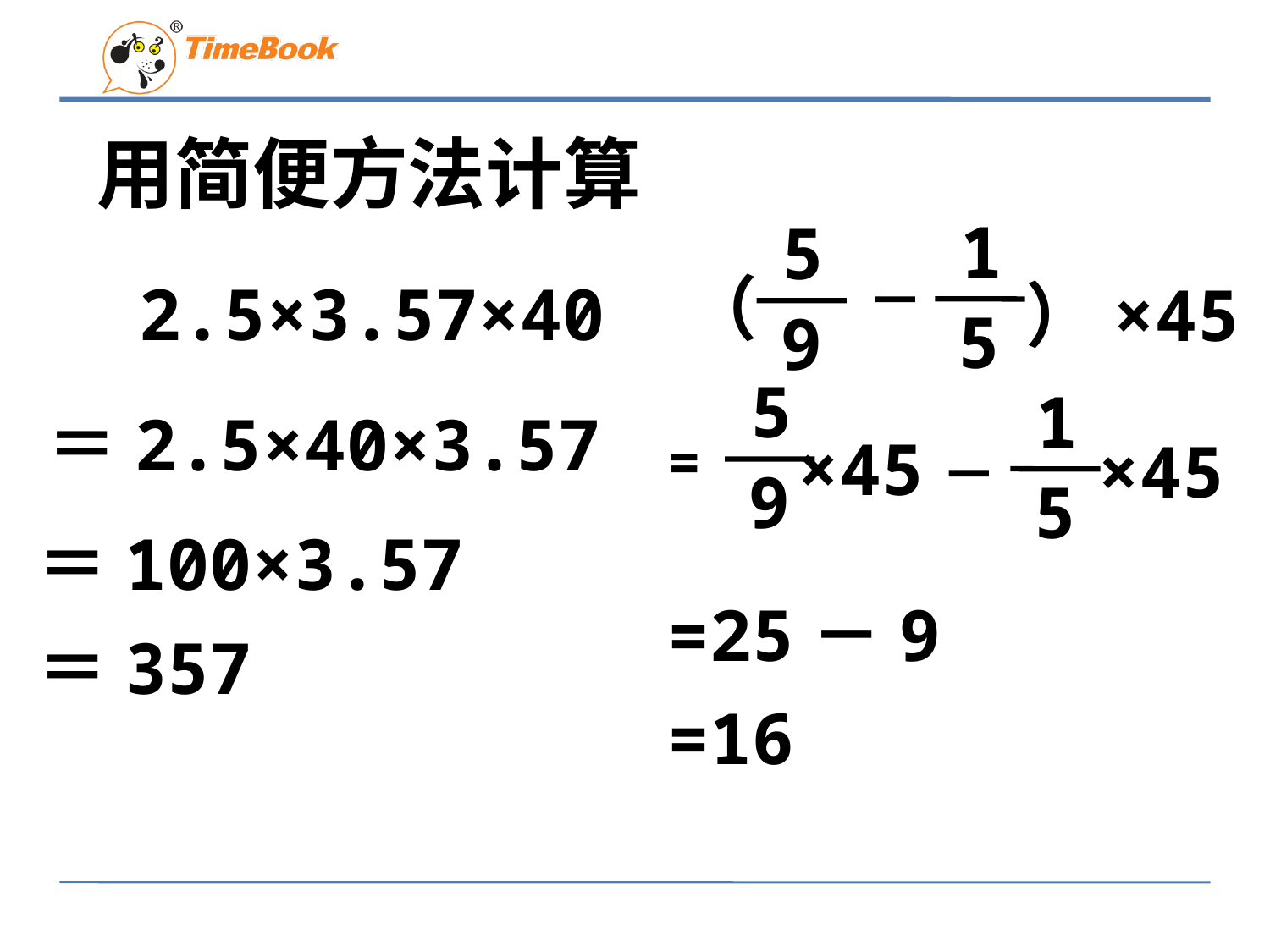

用简便方法计算
1
5

5
9

（
－
）×45
2.5×3.57×40

5
9

1
5

×45－
=
×45
＝2.5×40×3.57
＝100×3.57
=25－9
＝357
=16